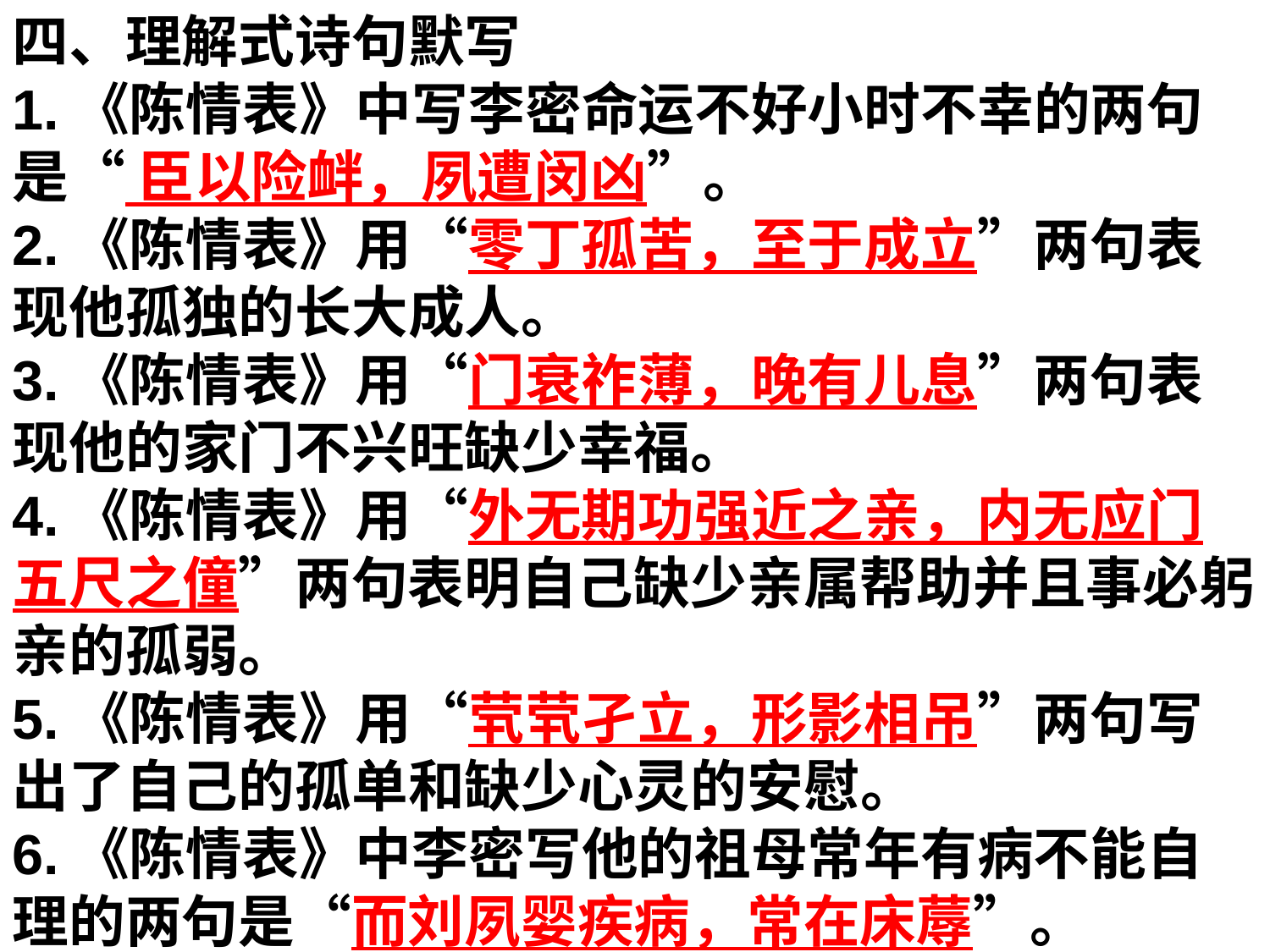

四、理解式诗句默写
1.《陈情表》中写李密命运不好小时不幸的两句是“ 臣以险衅，夙遭闵凶”。
2.《陈情表》用“零丁孤苦，至于成立”两句表现他孤独的长大成人。
3.《陈情表》用“门衰祚薄，晚有儿息”两句表现他的家门不兴旺缺少幸福。
4.《陈情表》用“外无期功强近之亲，内无应门五尺之僮”两句表明自己缺少亲属帮助并且事必躬亲的孤弱。
5.《陈情表》用“茕茕孑立，形影相吊”两句写出了自己的孤单和缺少心灵的安慰。
6.《陈情表》中李密写他的祖母常年有病不能自理的两句是“而刘夙婴疾病，常在床蓐”。